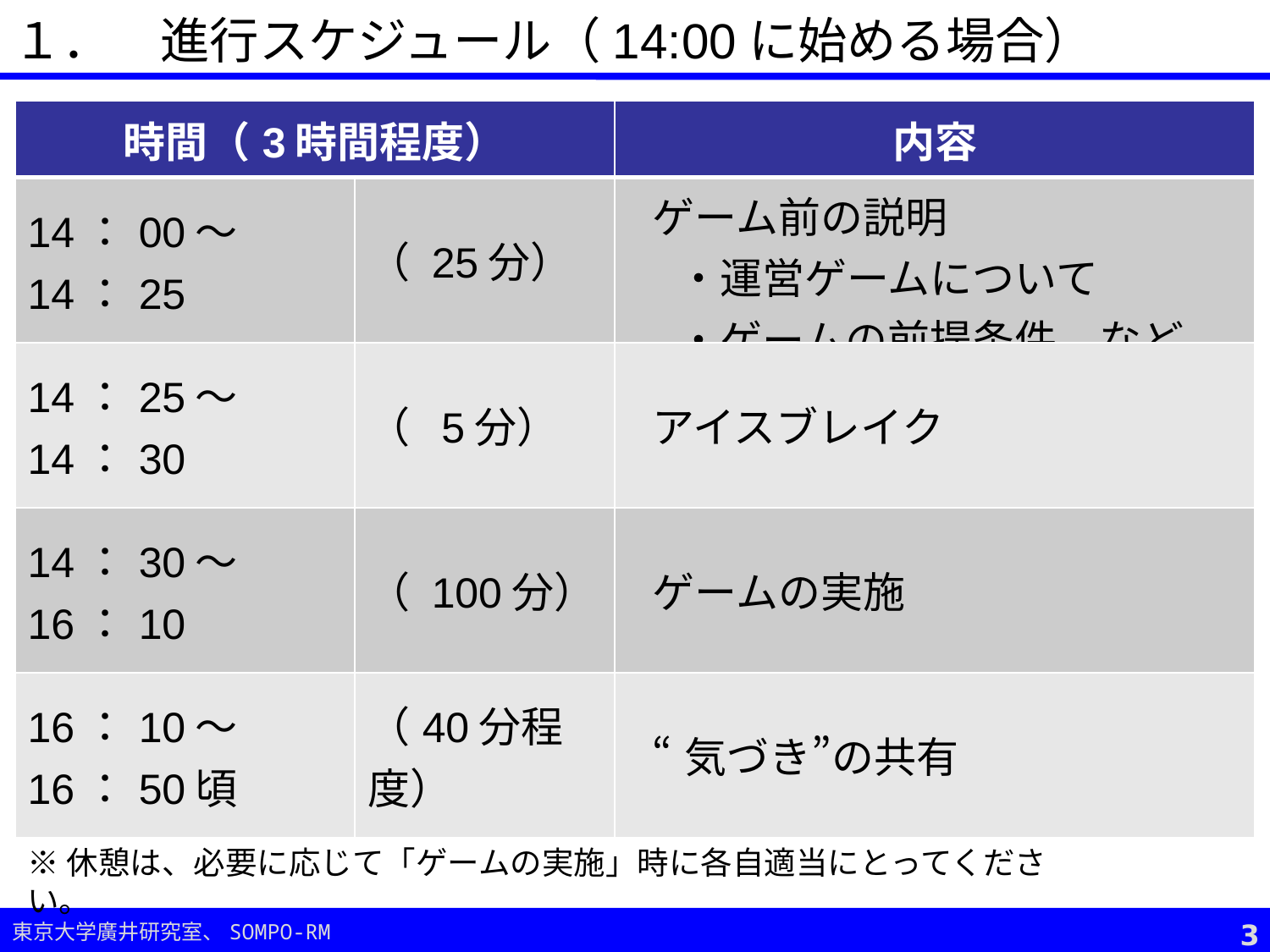

１．　進行スケジュール（14:00に始める場合）
| 時間（3時間程度） |  | 内容 |
| --- | --- | --- |
| 14：00～14：25 | （ 25分） | ゲーム前の説明 ・運営ゲームについて ・ゲームの前提条件　など |
| 14：25～14：30 | （ 5分） | アイスブレイク |
| 14：30～16：10 | （ 100分） | ゲームの実施 |
| 16：10～16：50頃 | （40分程度） | “気づき”の共有 |
※休憩は、必要に応じて「ゲームの実施」時に各自適当にとってください。
3